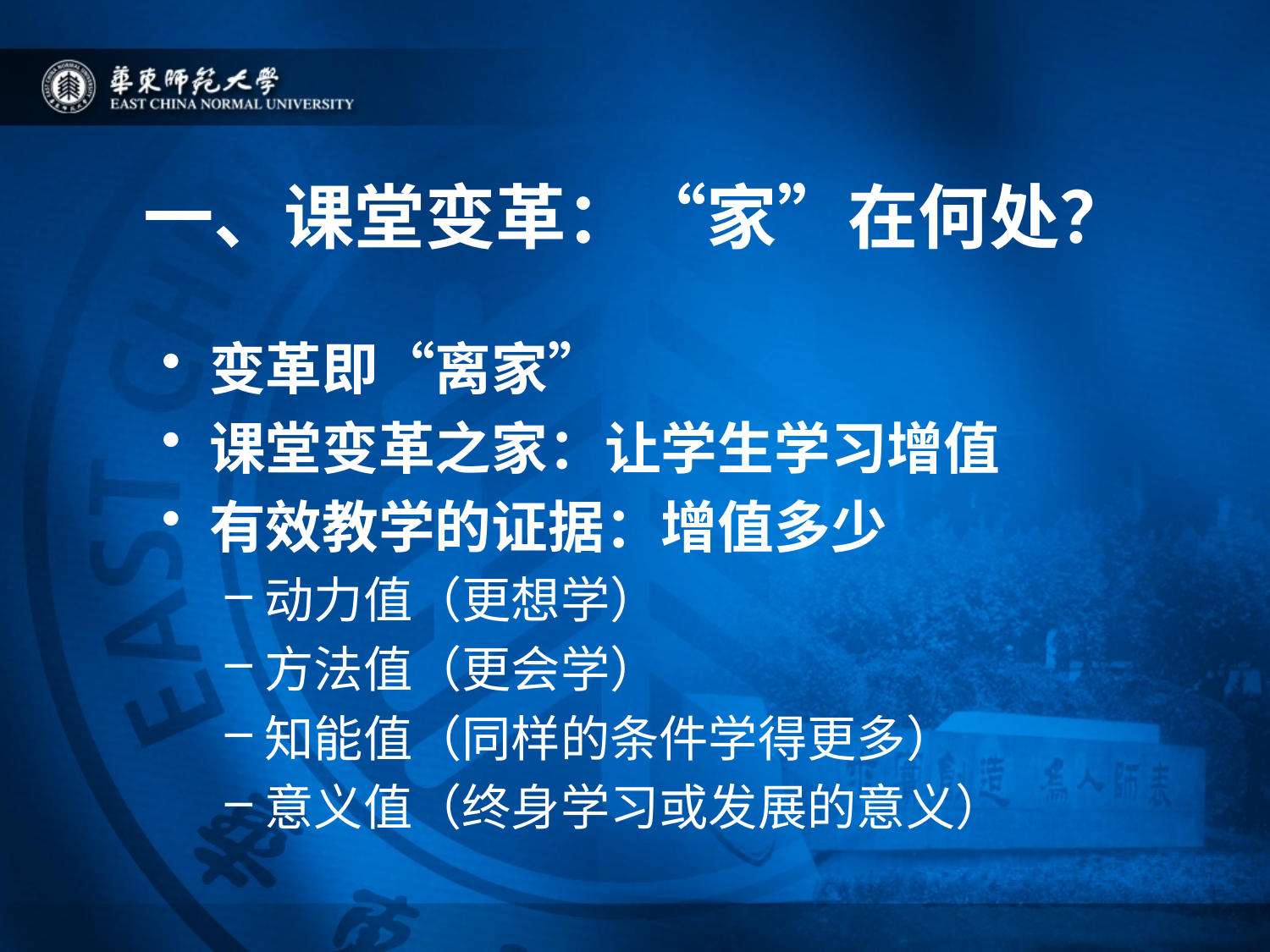

# 一、课堂变革：“家”在何处？
变革即“离家”
课堂变革之家：让学生学习增值
有效教学的证据：增值多少
动力值（更想学）
方法值（更会学）
知能值（同样的条件学得更多）
意义值（终身学习或发展的意义）